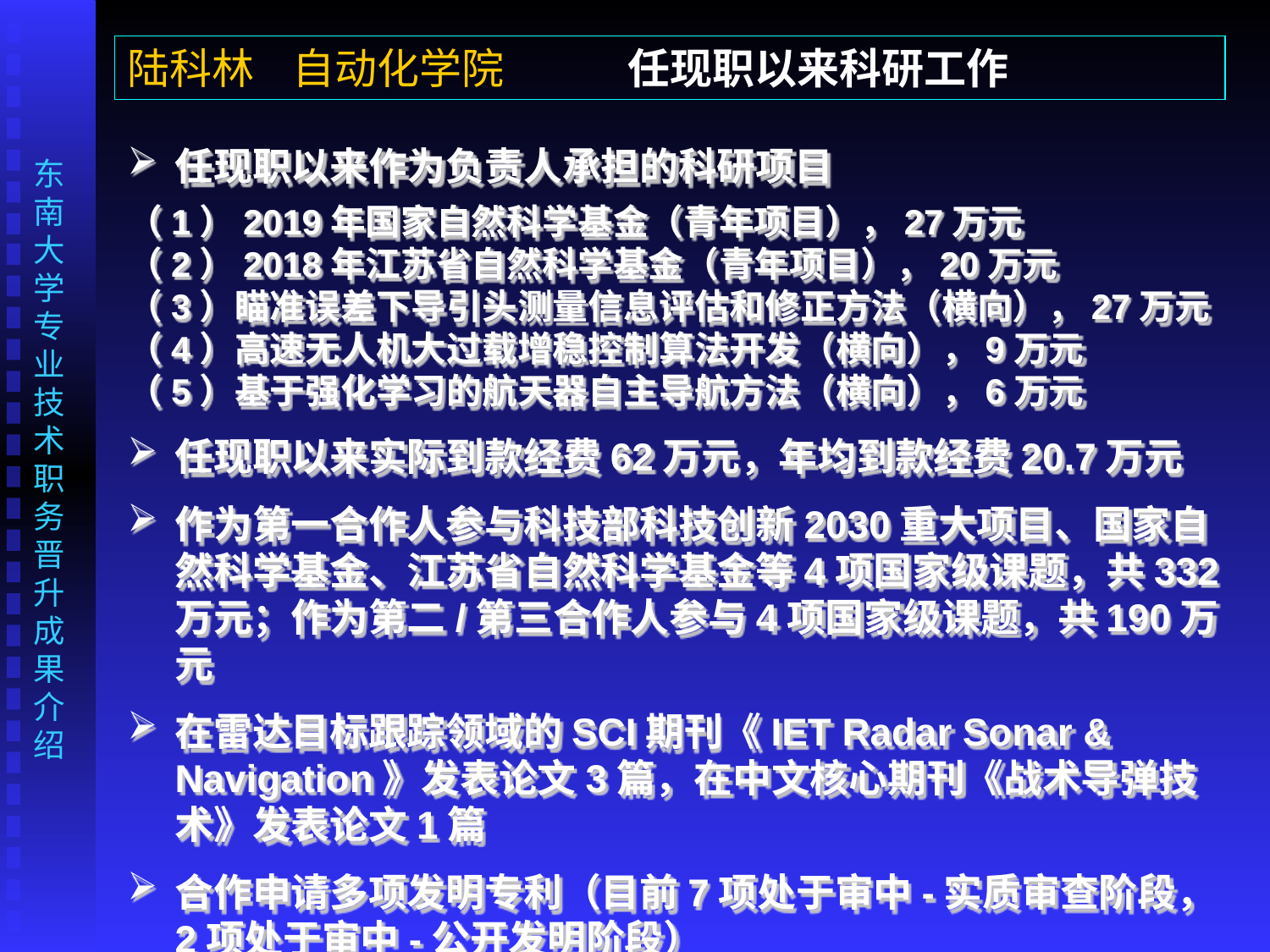

陆科林    自动化学院             任现职以来科研工作
任现职以来作为负责人承担的科研项目
（1）2019年国家自然科学基金（青年项目），27万元
（2）2018年江苏省自然科学基金（青年项目），20万元
（3）瞄准误差下导引头测量信息评估和修正方法（横向），27万元
（4）高速无人机大过载增稳控制算法开发（横向），9万元
（5）基于强化学习的航天器自主导航方法（横向），6万元
任现职以来实际到款经费62万元，年均到款经费20.7万元
作为第一合作人参与科技部科技创新2030重大项目、国家自然科学基金、江苏省自然科学基金等4项国家级课题，共332万元；作为第二/第三合作人参与4项国家级课题，共190万元
在雷达目标跟踪领域的SCI期刊《IET Radar Sonar & Navigation》发表论文3篇，在中文核心期刊《战术导弹技术》发表论文1篇
合作申请多项发明专利（目前7项处于审中-实质审查阶段，2项处于审中-公开发明阶段）